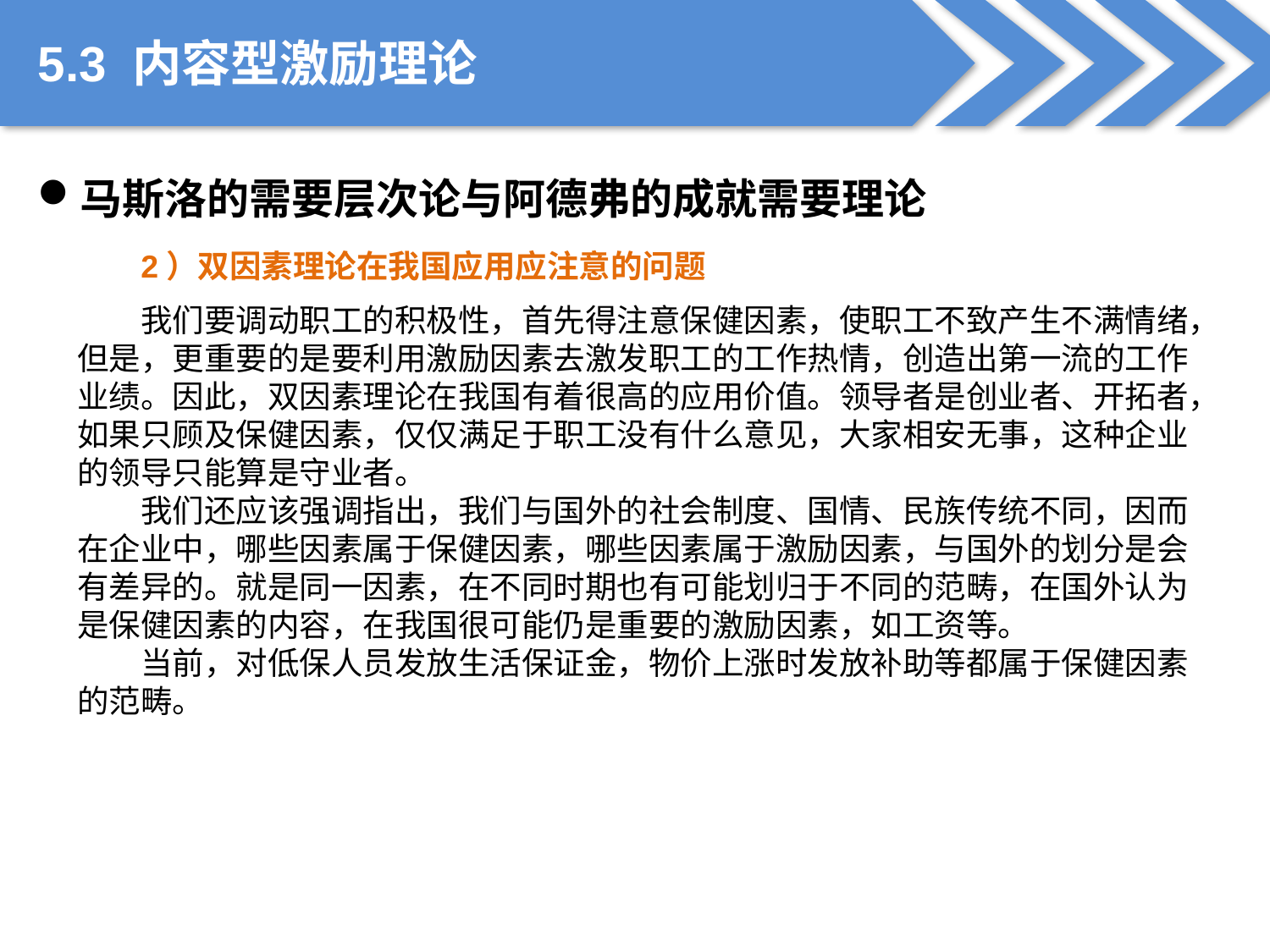

5.3 内容型激励理论
马斯洛的需要层次论与阿德弗的成就需要理论
2）双因素理论在我国应用应注意的问题
我们要调动职工的积极性，首先得注意保健因素，使职工不致产生不满情绪，但是，更重要的是要利用激励因素去激发职工的工作热情，创造出第一流的工作业绩。因此，双因素理论在我国有着很高的应用价值。领导者是创业者、开拓者，如果只顾及保健因素，仅仅满足于职工没有什么意见，大家相安无事，这种企业的领导只能算是守业者。
我们还应该强调指出，我们与国外的社会制度、国情、民族传统不同，因而在企业中，哪些因素属于保健因素，哪些因素属于激励因素，与国外的划分是会有差异的。就是同一因素，在不同时期也有可能划归于不同的范畴，在国外认为是保健因素的内容，在我国很可能仍是重要的激励因素，如工资等。
当前，对低保人员发放生活保证金，物价上涨时发放补助等都属于保健因素的范畴。